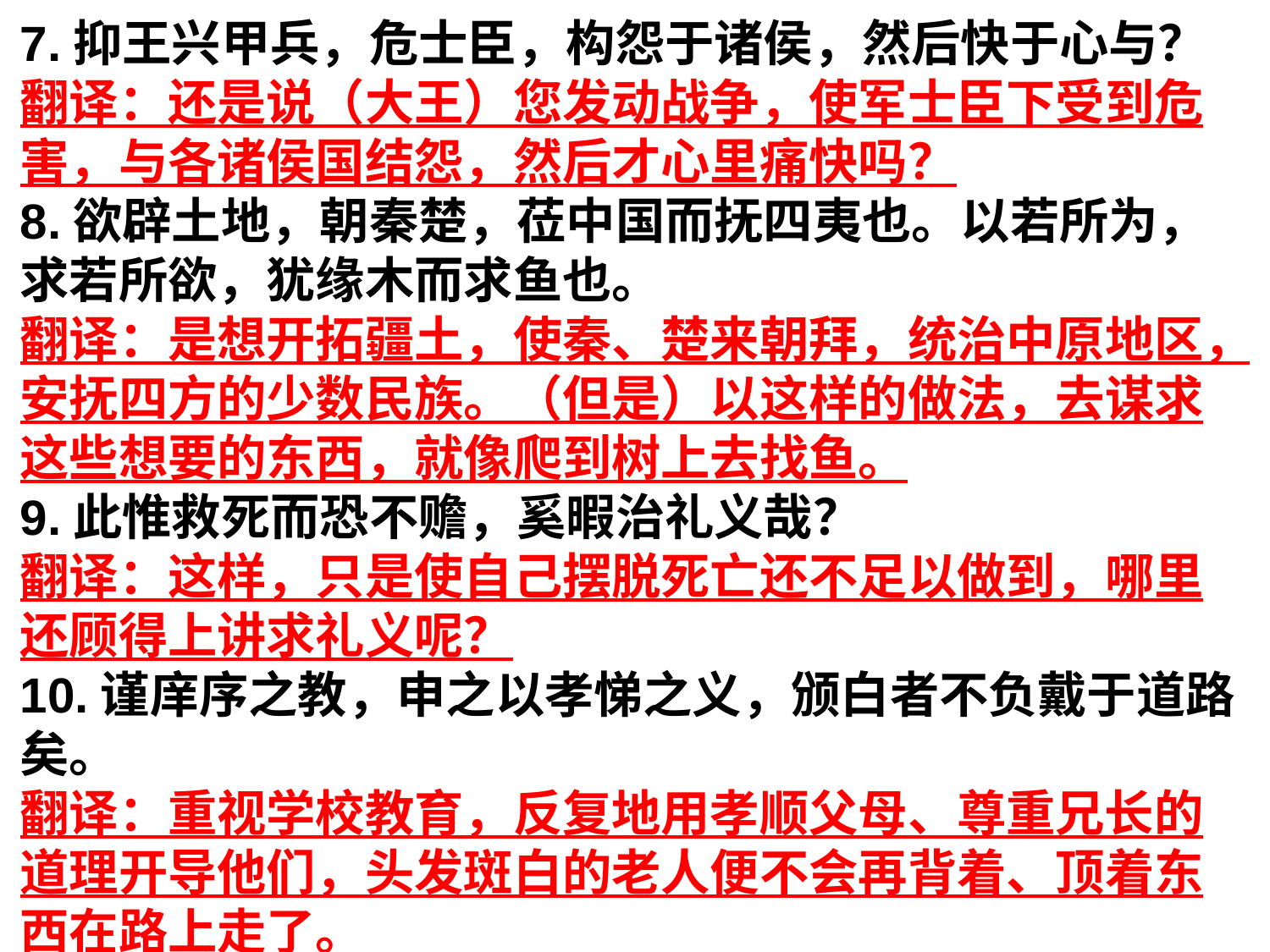

7.抑王兴甲兵，危士臣，构怨于诸侯，然后快于心与？
翻译：还是说（大王）您发动战争，使军士臣下受到危害，与各诸侯国结怨，然后才心里痛快吗？
8.欲辟土地，朝秦楚，莅中国而抚四夷也。以若所为，求若所欲，犹缘木而求鱼也。
翻译：是想开拓疆土，使秦、楚来朝拜，统治中原地区，安抚四方的少数民族。（但是）以这样的做法，去谋求这些想要的东西，就像爬到树上去找鱼。
9.此惟救死而恐不赡，奚暇治礼义哉？
翻译：这样，只是使自己摆脱死亡还不足以做到，哪里还顾得上讲求礼义呢？
10.谨庠序之教，申之以孝悌之义，颁白者不负戴于道路矣。
翻译：重视学校教育，反复地用孝顺父母、尊重兄长的道理开导他们，头发斑白的老人便不会再背着、顶着东西在路上走了。